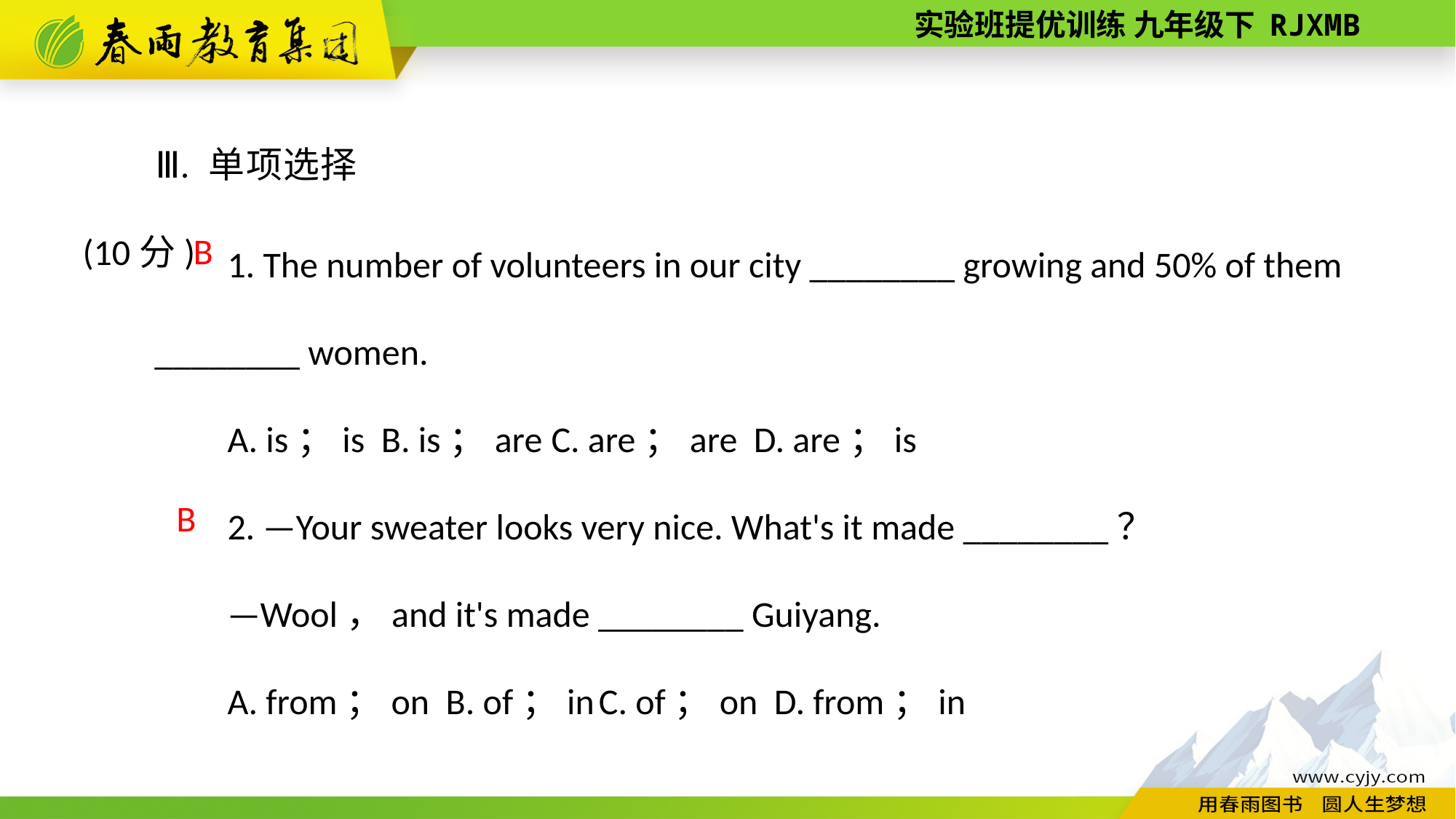

Ⅲ. 单项选择(10分)
1. The number of volunteers in our city ________ growing and 50% of them ________ women.
A. is；is  B. is；are  C. are；are  D. are；is
2. —Your sweater looks very nice. What's it made ________？
—Wool，and it's made ________ Guiyang.
A. from；on  B. of；in C. of；on  D. from；in
B
 B